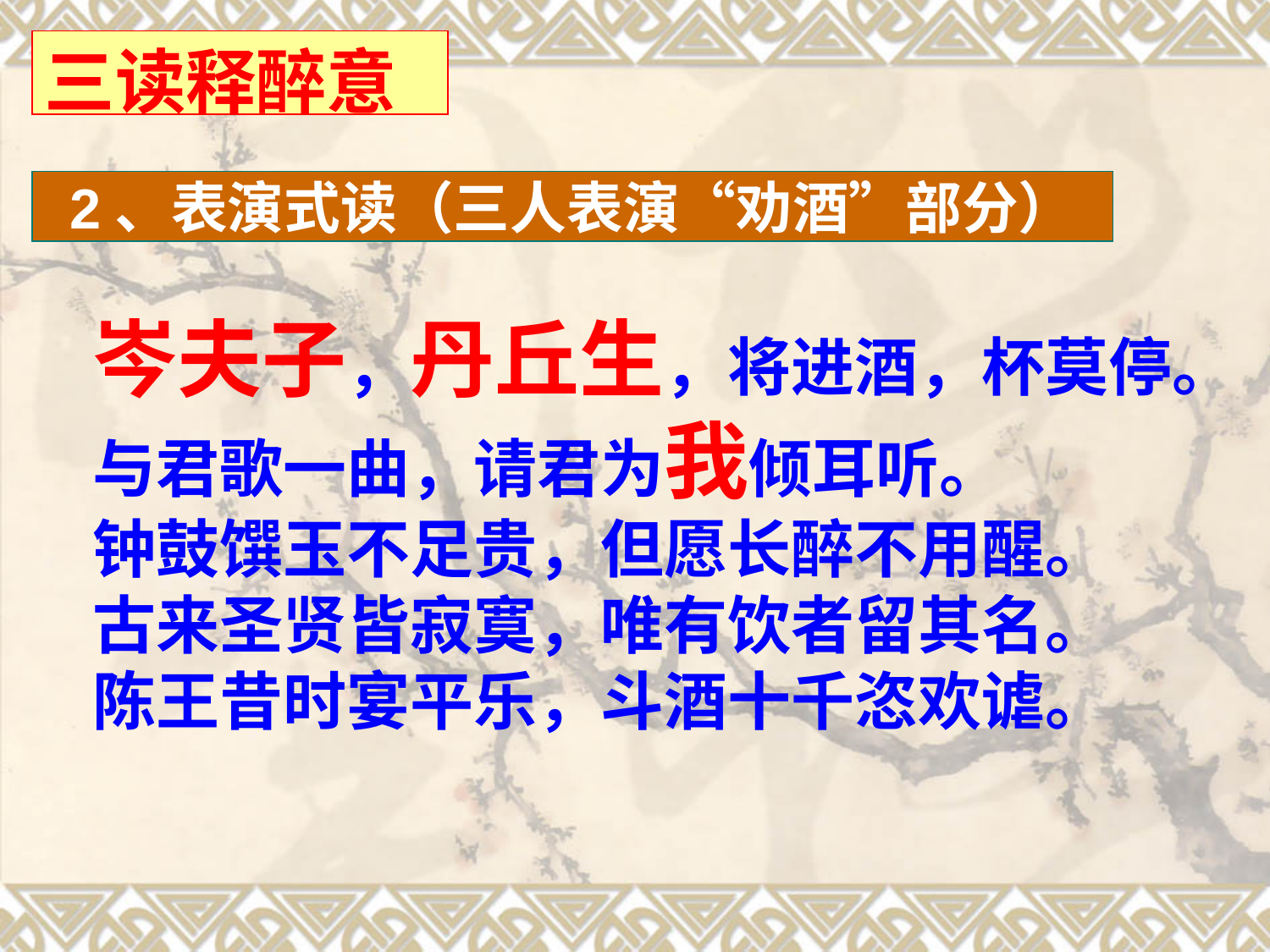

三读释醉意
2、表演式读（三人表演“劝酒”部分）
岑夫子，丹丘生，将进酒，杯莫停。
与君歌一曲，请君为我倾耳听。
钟鼓馔玉不足贵，但愿长醉不用醒。
古来圣贤皆寂寞，唯有饮者留其名。
陈王昔时宴平乐，斗酒十千恣欢谑。